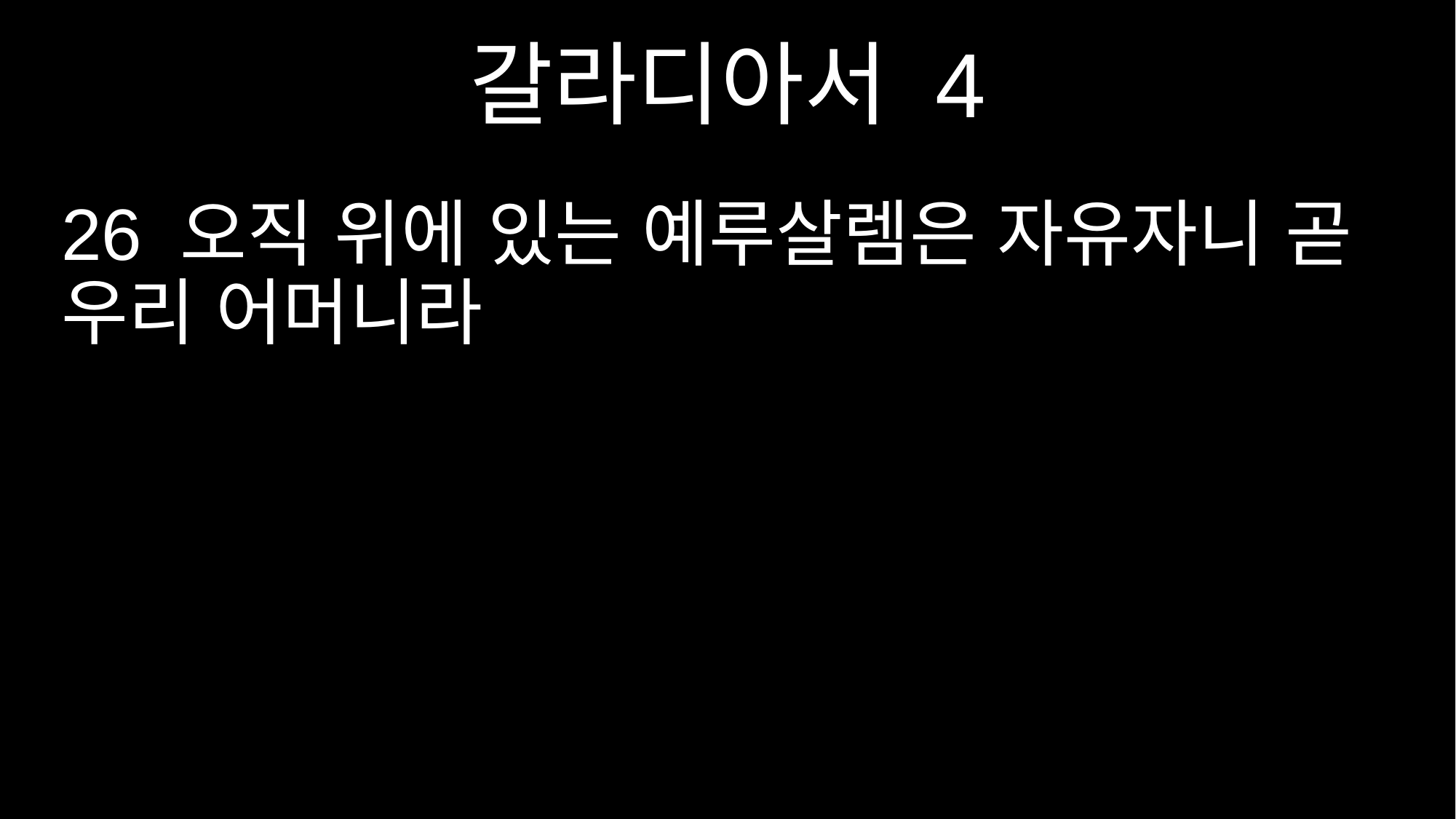

갈라디아서 4
26 오직 위에 있는 예루살렘은 자유자니 곧 우리 어머니라